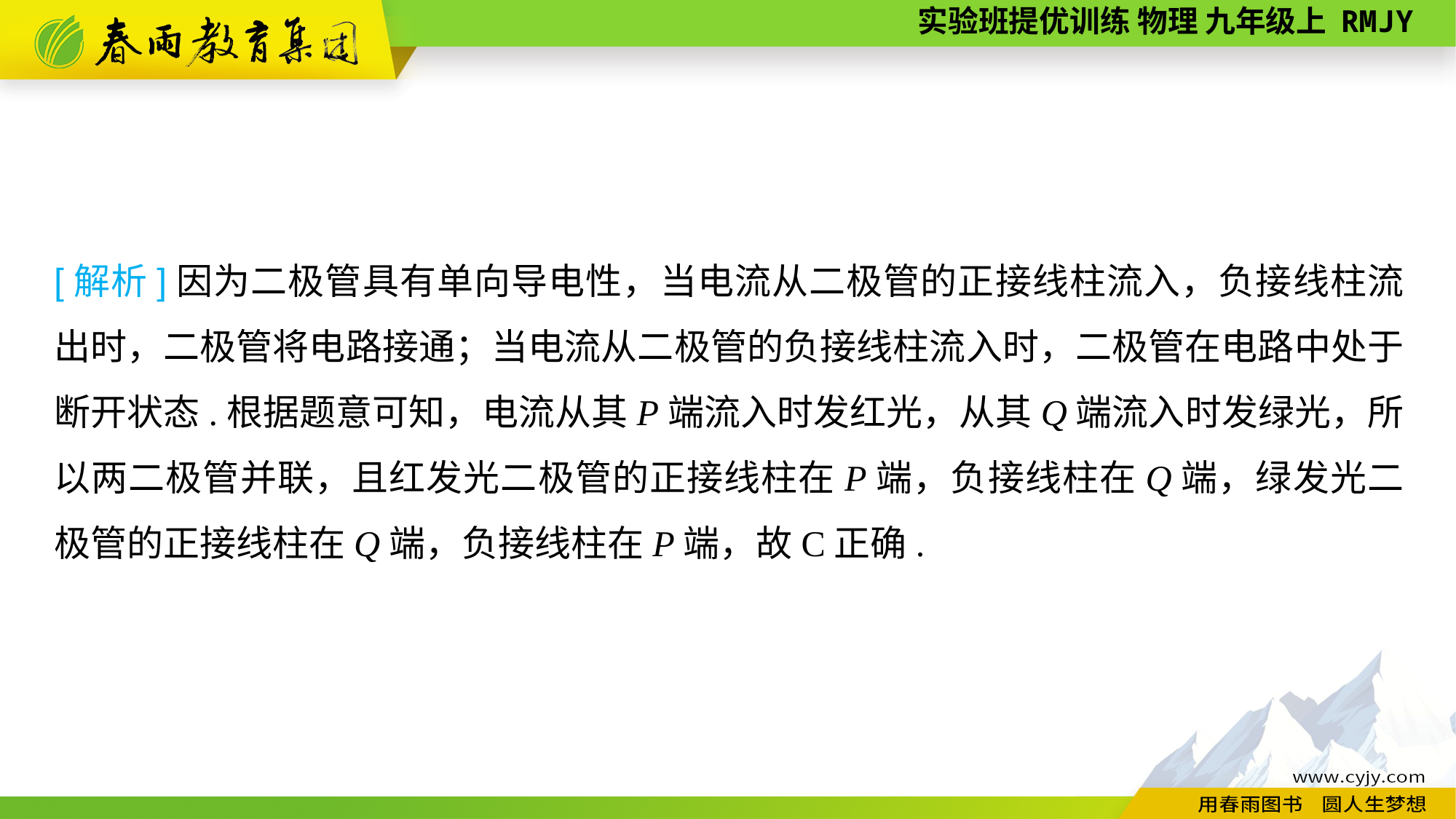

[解析]因为二极管具有单向导电性，当电流从二极管的正接线柱流入，负接线柱流出时，二极管将电路接通；当电流从二极管的负接线柱流入时，二极管在电路中处于断开状态.根据题意可知，电流从其P端流入时发红光，从其Q端流入时发绿光，所以两二极管并联，且红发光二极管的正接线柱在P端，负接线柱在Q端，绿发光二极管的正接线柱在Q端，负接线柱在P端，故C正确.